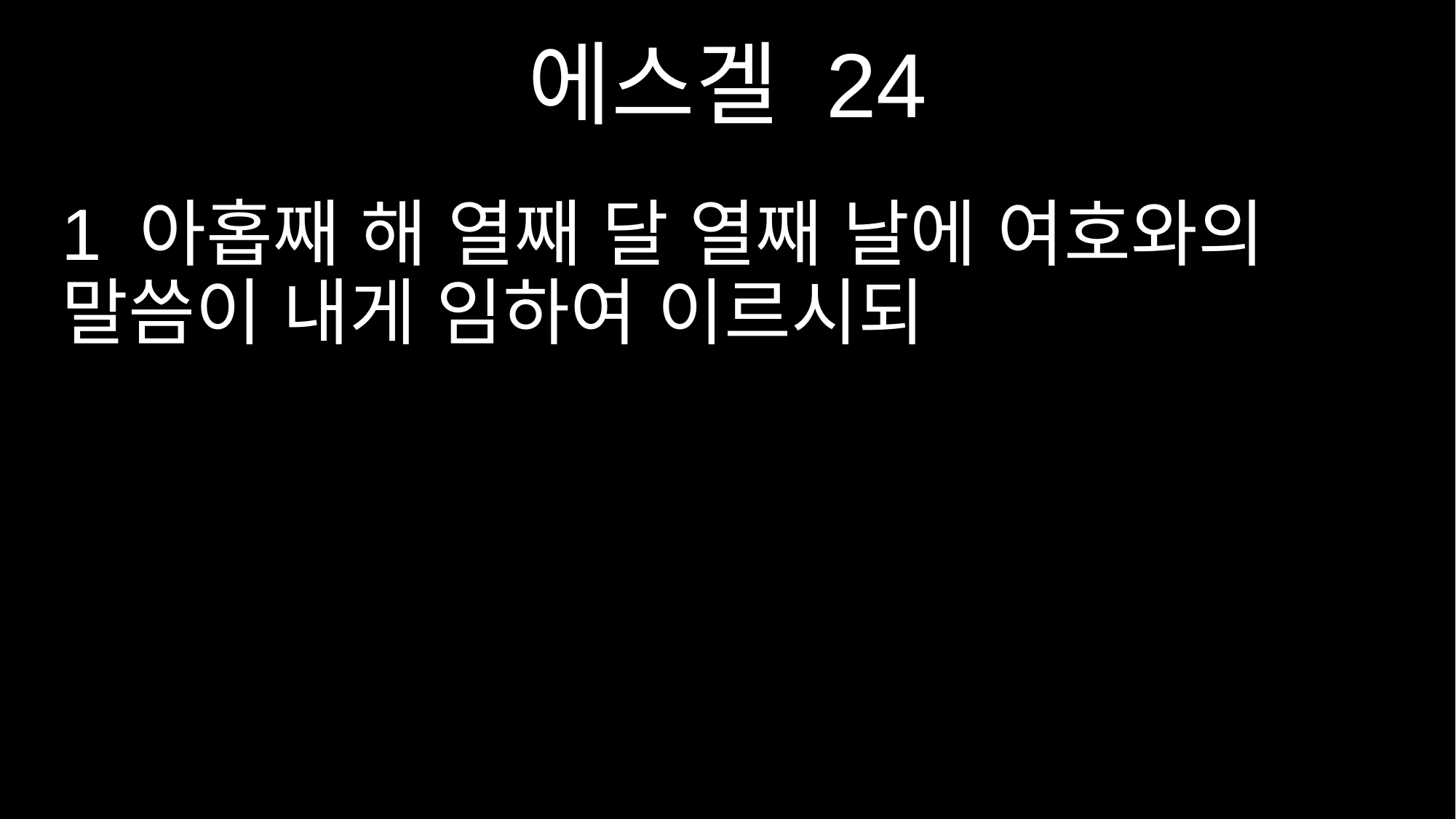

에스겔 24
1 아홉째 해 열째 달 열째 날에 여호와의 말씀이 내게 임하여 이르시되